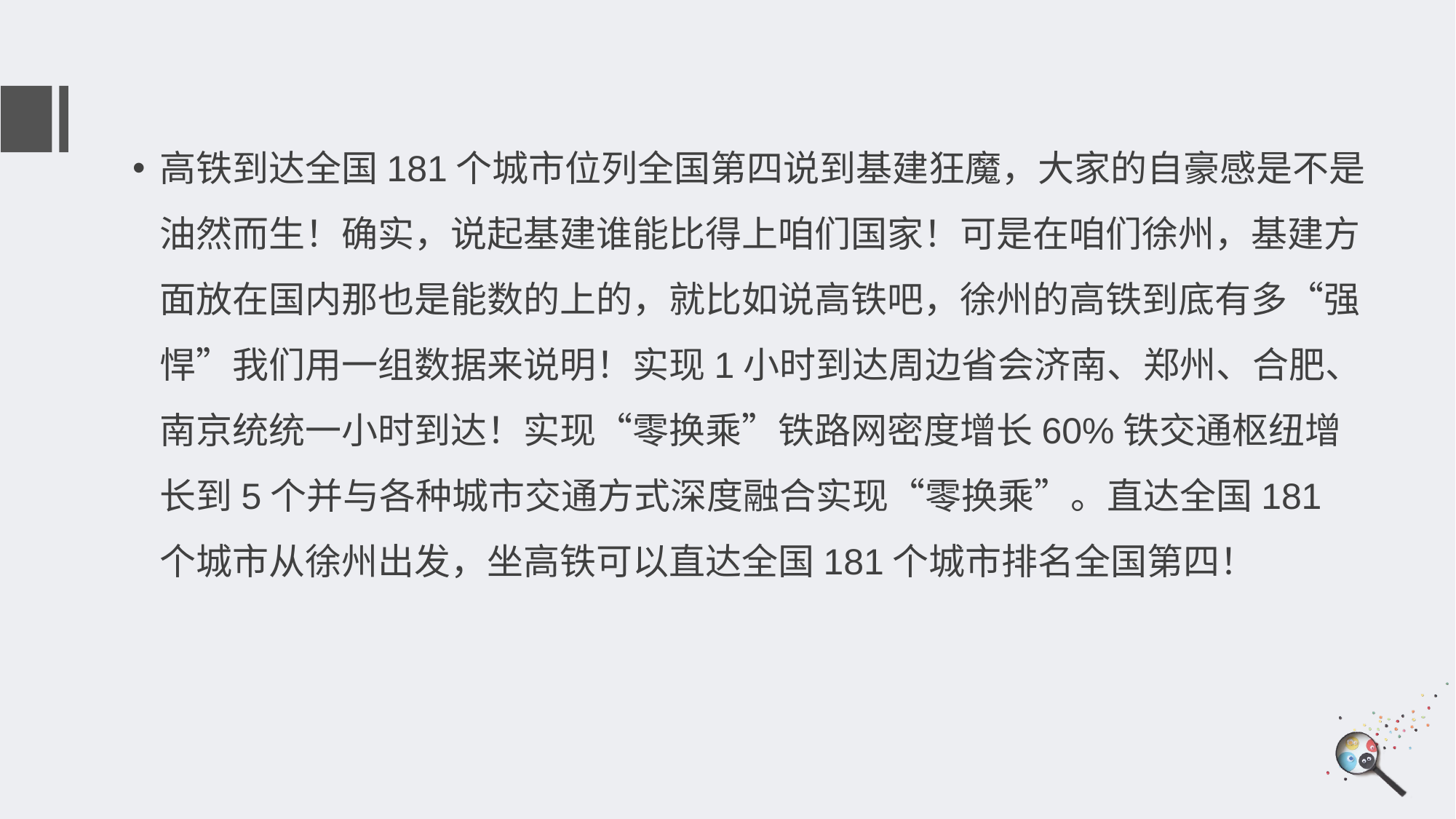

高铁到达全国181个城市位列全国第四说到基建狂魔，大家的自豪感是不是油然而生！确实，说起基建谁能比得上咱们国家！可是在咱们徐州，基建方面放在国内那也是能数的上的，就比如说高铁吧，徐州的高铁到底有多“强悍”我们用一组数据来说明！实现1小时到达周边省会济南、郑州、合肥、南京统统一小时到达！实现“零换乘”铁路网密度增长60%铁交通枢纽增长到5个并与各种城市交通方式深度融合实现“零换乘”。直达全国181个城市从徐州出发，坐高铁可以直达全国181个城市排名全国第四！